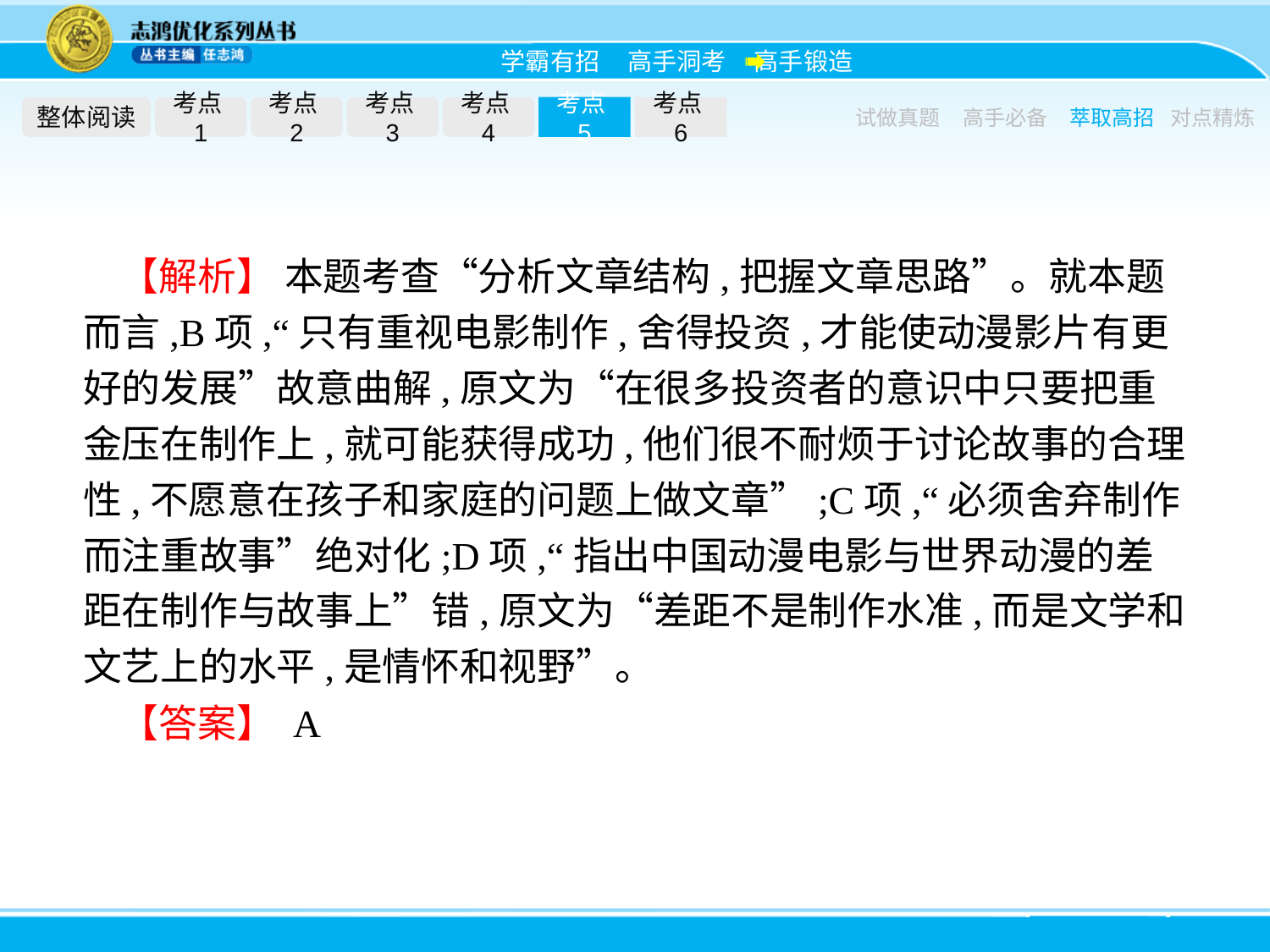

整体阅读
考点1
考点2
考点3
考点4
考点5
考点6
试做真题
高手必备
萃取高招
对点精炼
【解析】 本题考查“分析文章结构,把握文章思路”。就本题而言,B项,“只有重视电影制作,舍得投资,才能使动漫影片有更好的发展”故意曲解,原文为“在很多投资者的意识中只要把重金压在制作上,就可能获得成功,他们很不耐烦于讨论故事的合理性,不愿意在孩子和家庭的问题上做文章”;C项,“必须舍弃制作而注重故事”绝对化;D项,“指出中国动漫电影与世界动漫的差距在制作与故事上”错,原文为“差距不是制作水准,而是文学和文艺上的水平,是情怀和视野”。
【答案】 A